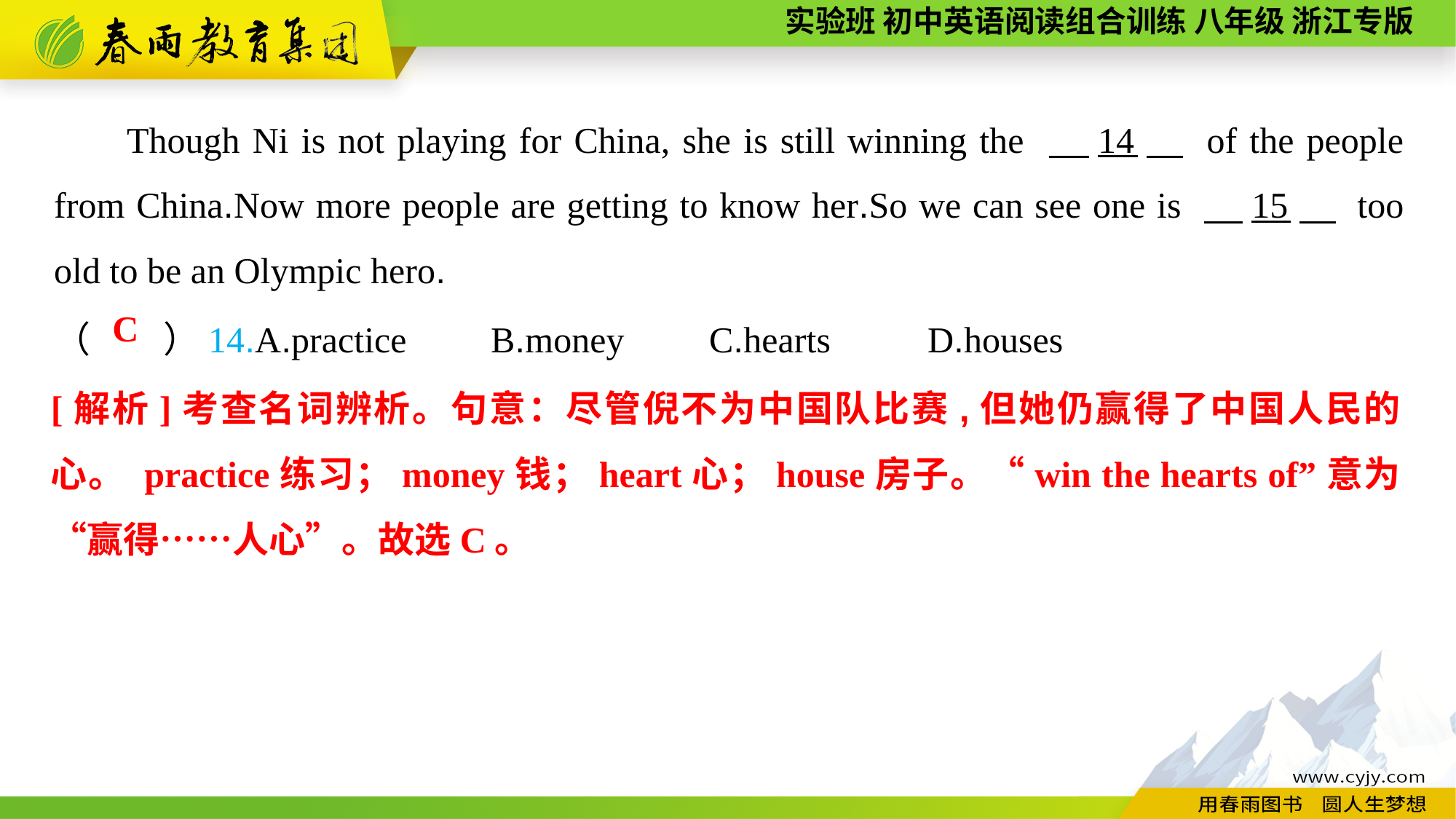

Though Ni is not playing for China, she is still winning the 　14　 of the people from China.Now more people are getting to know her.So we can see one is 　15　 too old to be an Olympic hero.
（　　）14.A.practice	B.money	C.hearts	D.houses
C
[解析]考查名词辨析。句意：尽管倪不为中国队比赛,但她仍赢得了中国人民的心。 practice练习；money钱；heart心；house房子。“win the hearts of”意为“赢得……人心”。故选C。